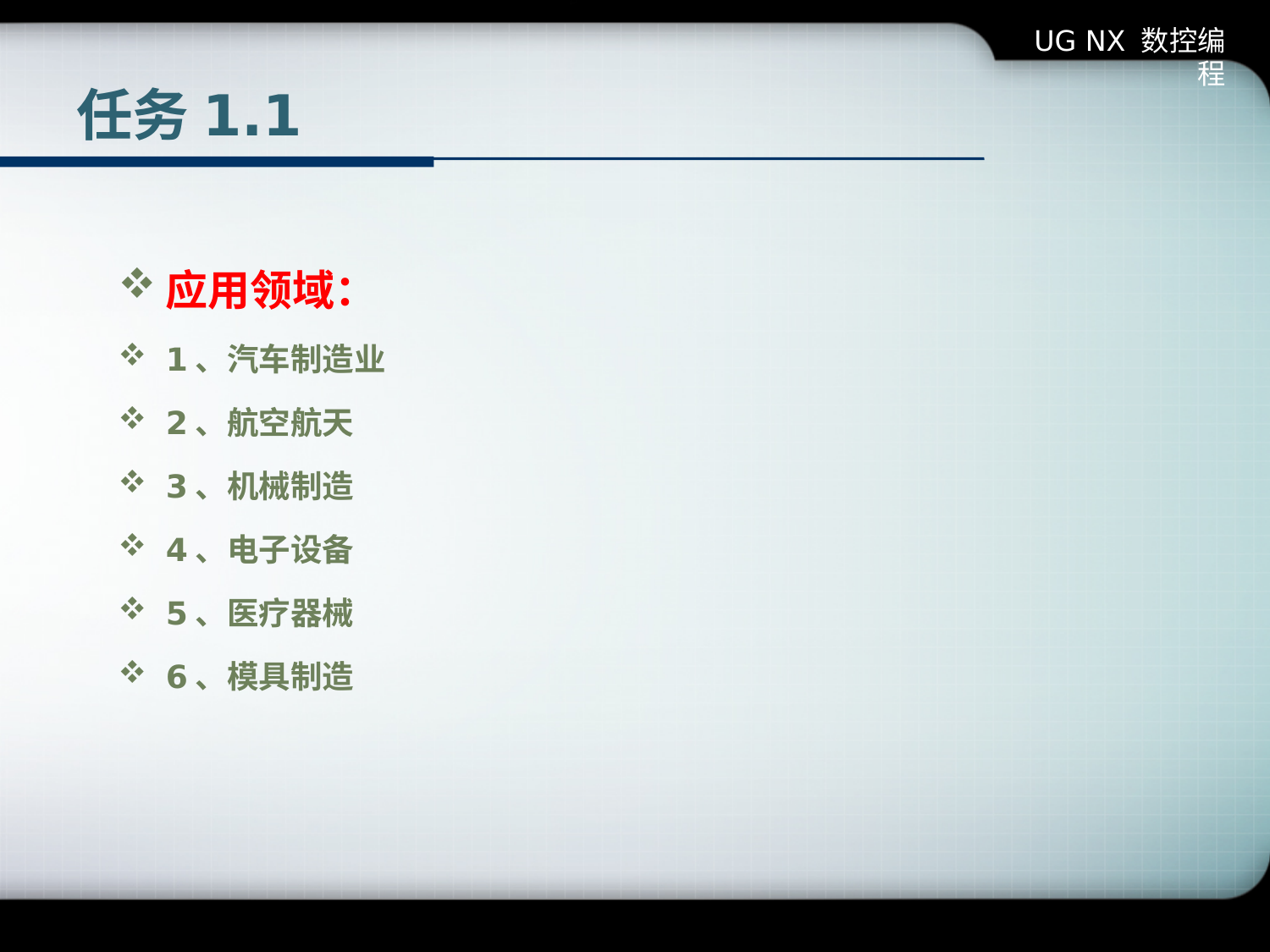

UG NX 数控编程
# 任务1.1
应用领域：
1、汽车制造业
2、航空航天
3、机械制造
4、电子设备
5、医疗器械
6、模具制造